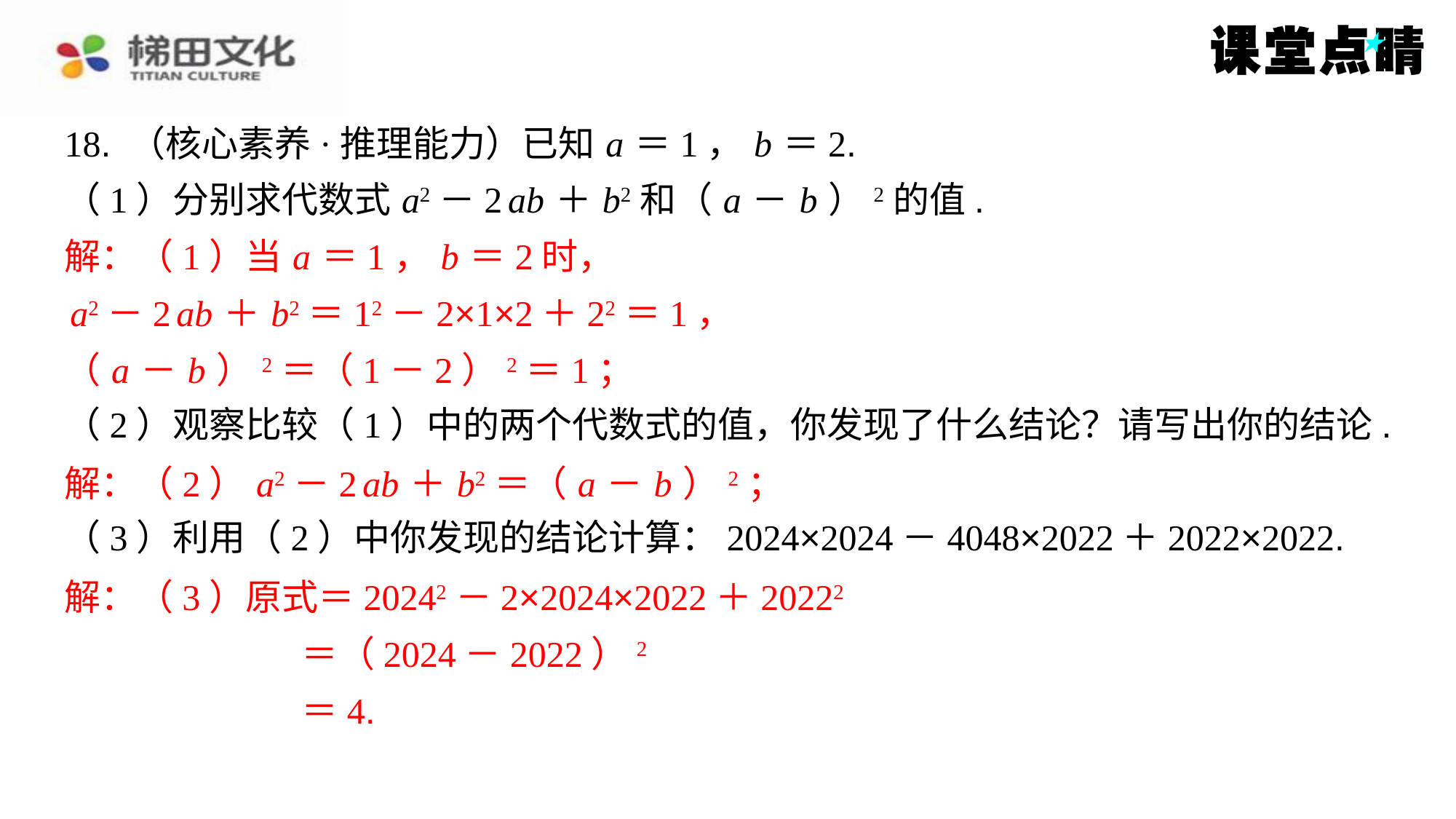

18. （核心素养·推理能力）已知 a ＝1， b ＝2.
（1）分别求代数式 a2－2 ab ＋ b2和（ a － b ）2的值.
解：（1）当 a ＝1， b ＝2时，
 a2－2 ab ＋ b2＝12－2×1×2＋22＝1，
（ a － b ）2＝（1－2）2＝1；
（2）观察比较（1）中的两个代数式的值，你发现了什么结论？请写出你的结论.
解：（2） a2－2 ab ＋ b2＝（ a － b ）2；
（3）利用（2）中你发现的结论计算：2024×2024－4048×2022＋2022×2022.
解：（3）原式＝20242－2×2024×2022＋20222
＝（2024－2022）2
＝4.
解：（1）当 a ＝1， b ＝2时，
a2－2 ab ＋ b2＝12－2×1×2＋22＝1，
（ a － b ）2＝（1－2）2＝1；
解：（2） a2－2 ab ＋ b2＝（ a － b ）2；
解：（3）原式＝20242－2×2024×2022＋20222
＝（2024－2022）2
＝4.